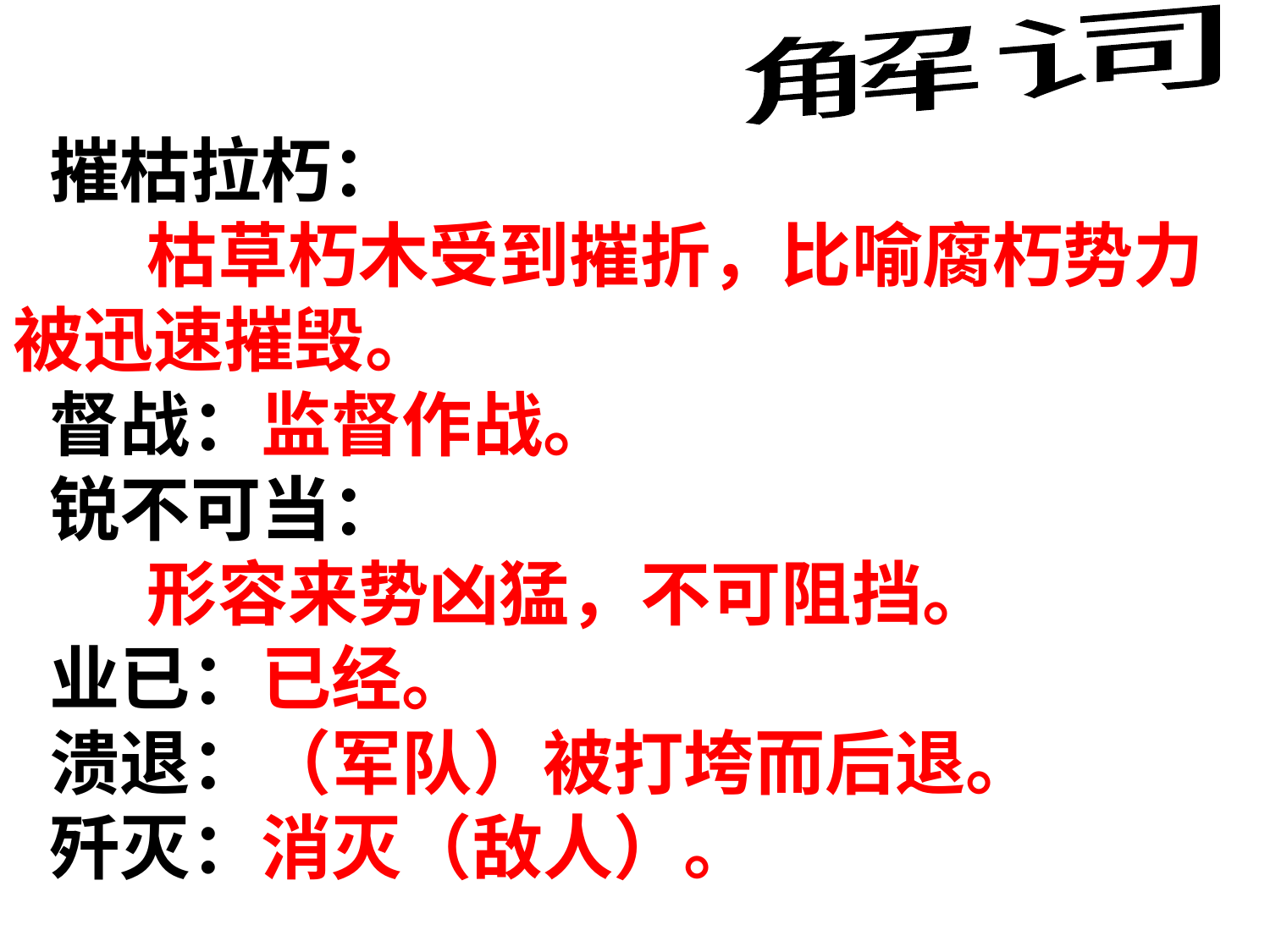

解词
摧枯拉朽：
     枯草朽木受到摧折，比喻腐朽势力被迅速摧毁。
督战：监督作战。
锐不可当：
     形容来势凶猛，不可阻挡。
业已：已经。
溃退：（军队）被打垮而后退。
歼灭：消灭（敌人）。